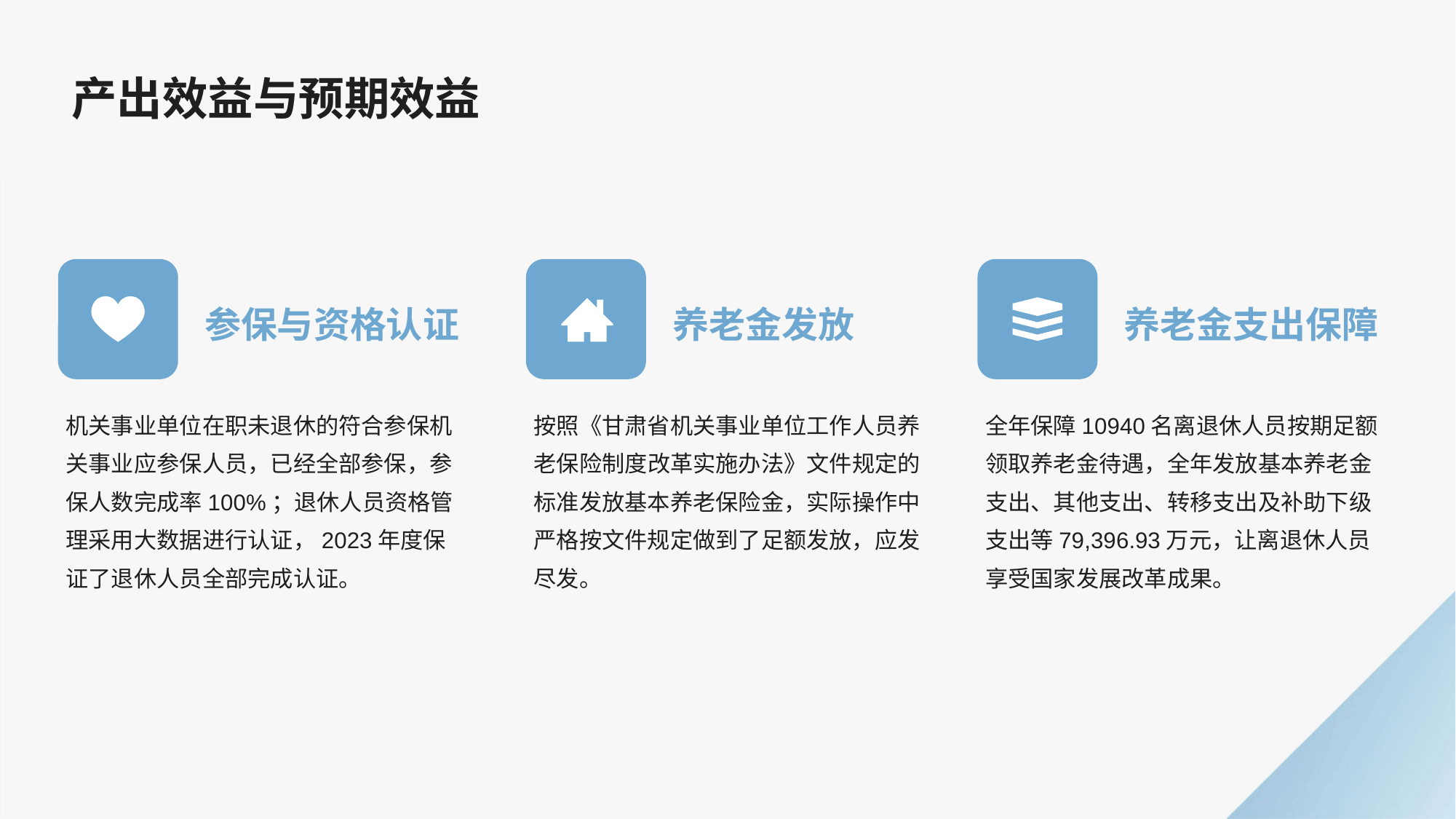

产出效益与预期效益
参保与资格认证
养老金发放
养老金支出保障

机关事业单位在职未退休的符合参保机关事业应参保人员，已经全部参保，参保人数完成率100%；退休人员资格管理采用大数据进行认证，2023年度保证了退休人员全部完成认证。
按照《甘肃省机关事业单位工作人员养老保险制度改革实施办法》文件规定的标准发放基本养老保险金，实际操作中严格按文件规定做到了足额发放，应发尽发。
全年保障10940名离退休人员按期足额领取养老金待遇，全年发放基本养老金支出、其他支出、转移支出及补助下级支出等79,396.93万元，让离退休人员享受国家发展改革成果。